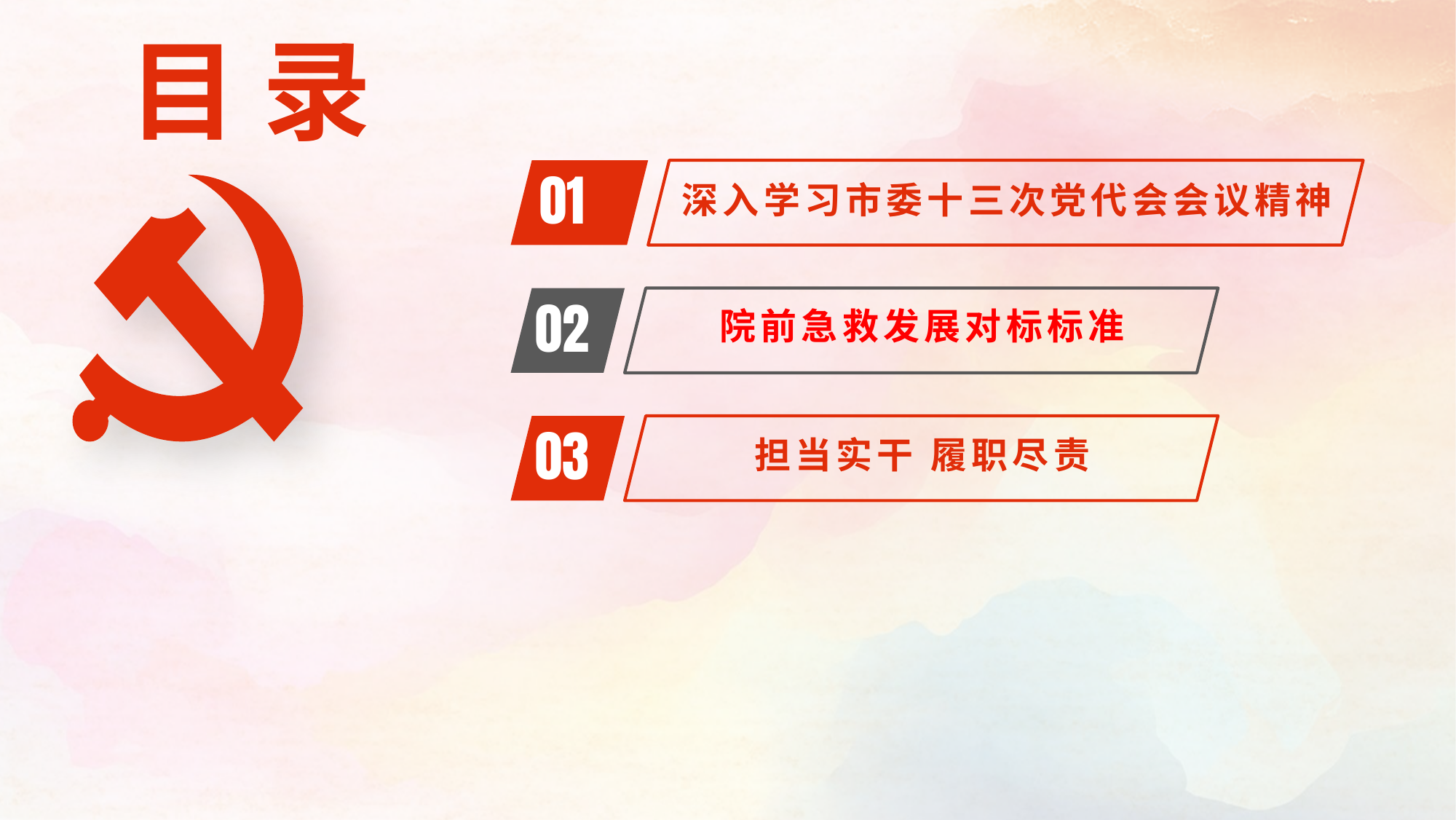

目 录

01

深入学习市委十三次党代会会议精神

02
院前急救发展对标标准

03
担当实干 履职尽责